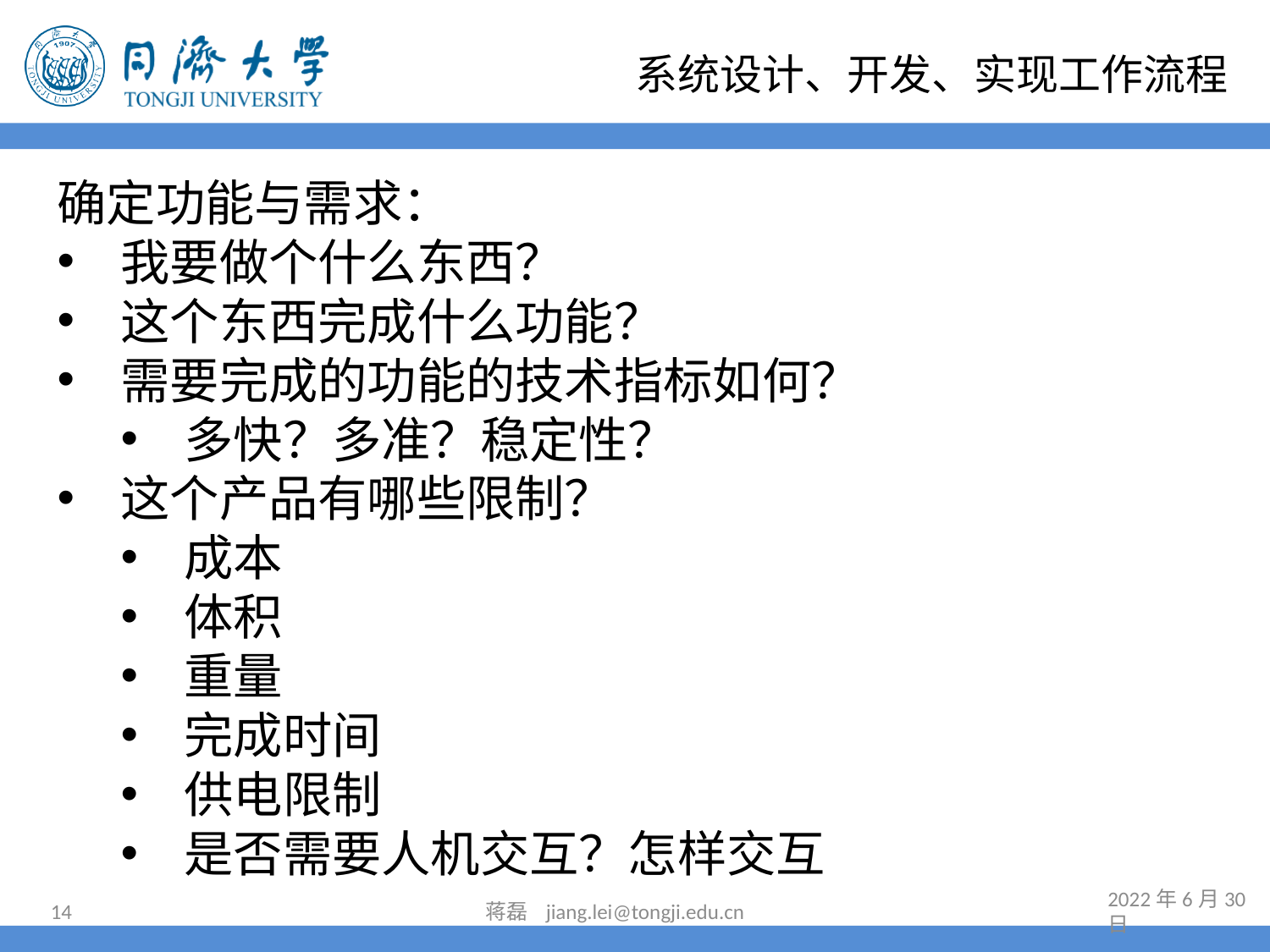

# 系统设计、开发、实现工作流程
确定功能与需求：
我要做个什么东西？
这个东西完成什么功能？
需要完成的功能的技术指标如何？
多快？多准？稳定性？
这个产品有哪些限制？
成本
体积
重量
完成时间
供电限制
是否需要人机交互？怎样交互
14
蒋磊  jiang.lei@tongji.edu.cn
2022年6月30日